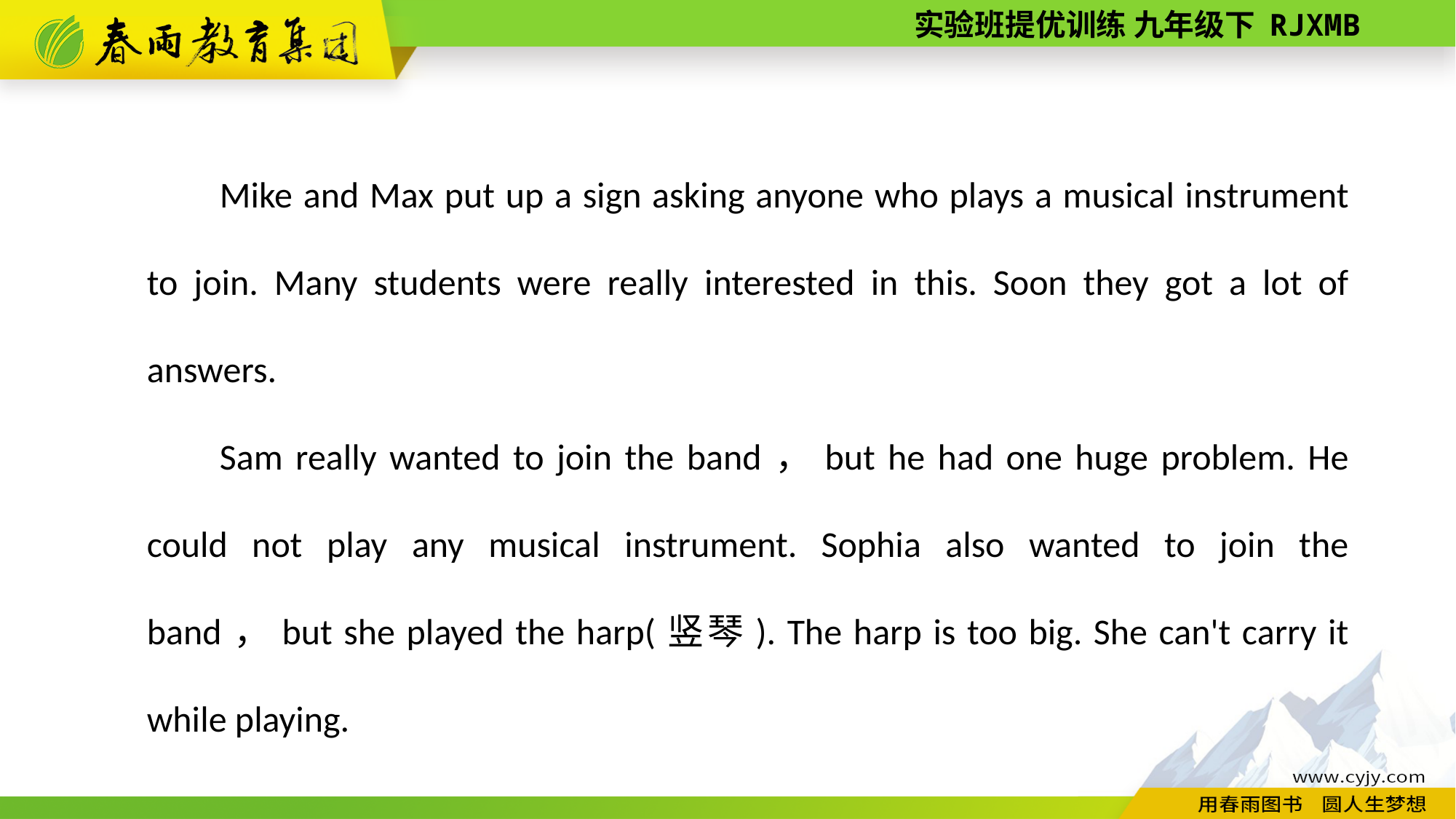

Mike and Max put up a sign asking anyone who plays a musical instrument to join. Many students were really interested in this. Soon they got a lot of answers.
Sam really wanted to join the band，but he had one huge problem. He could not play any musical instrument. Sophia also wanted to join the band，but she played the harp(竖琴). The harp is too big. She can't carry it while playing.